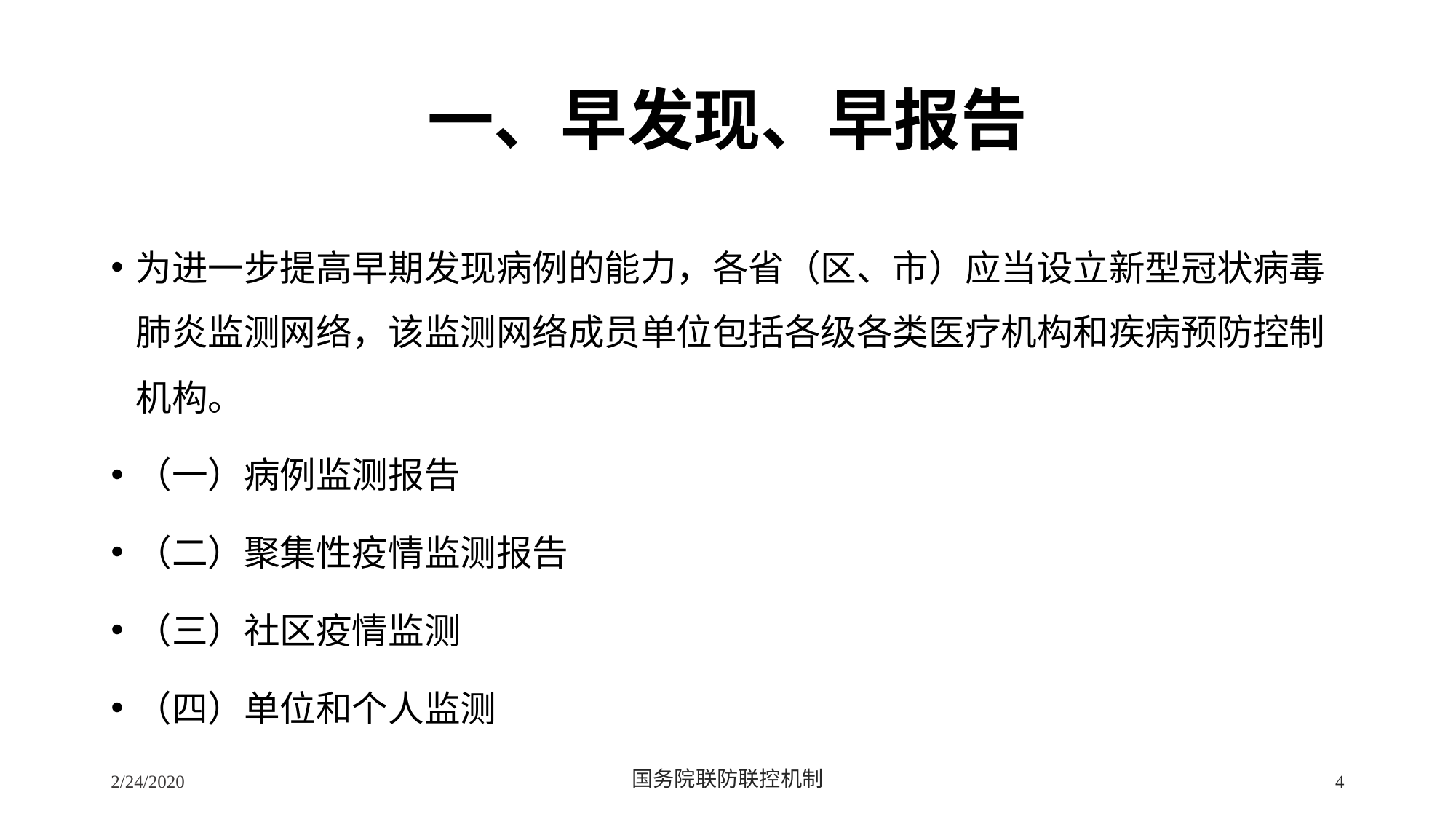

# 一、早发现、早报告
为进一步提高早期发现病例的能力，各省（区、市）应当设立新型冠状病毒肺炎监测网络，该监测网络成员单位包括各级各类医疗机构和疾病预防控制机构。
（一）病例监测报告
（二）聚集性疫情监测报告
（三）社区疫情监测
（四）单位和个人监测
2/24/2020
国务院联防联控机制
4